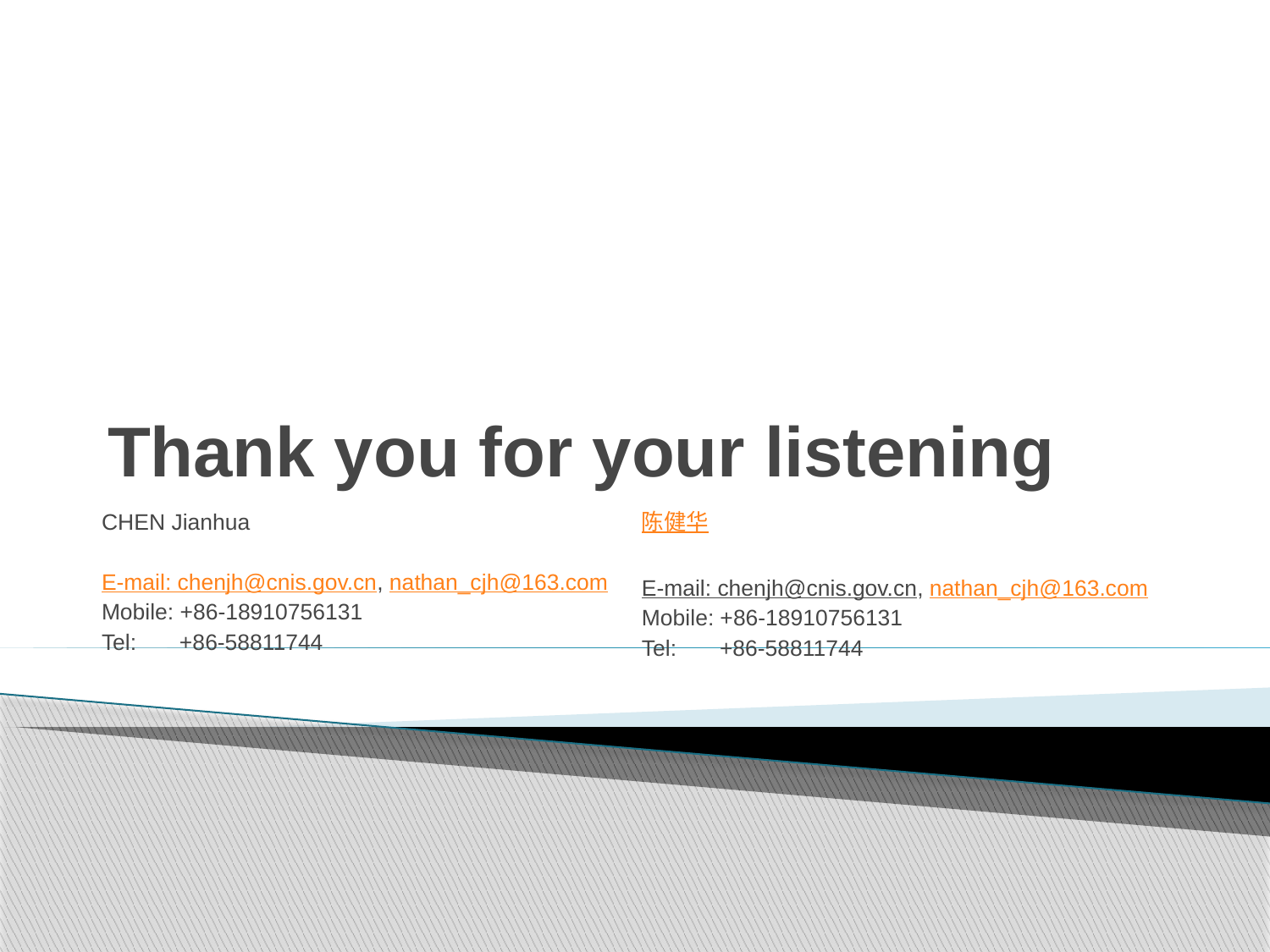

# Thank you for your listening
CHEN Jianhua

E-mail: chenjh@cnis.gov.cn, nathan_cjh@163.com
Mobile: +86-18910756131
Tel:       +86-58811744
陈健华

E-mail: chenjh@cnis.gov.cn, nathan_cjh@163.com
Mobile: +86-18910756131
Tel:       +86-58811744